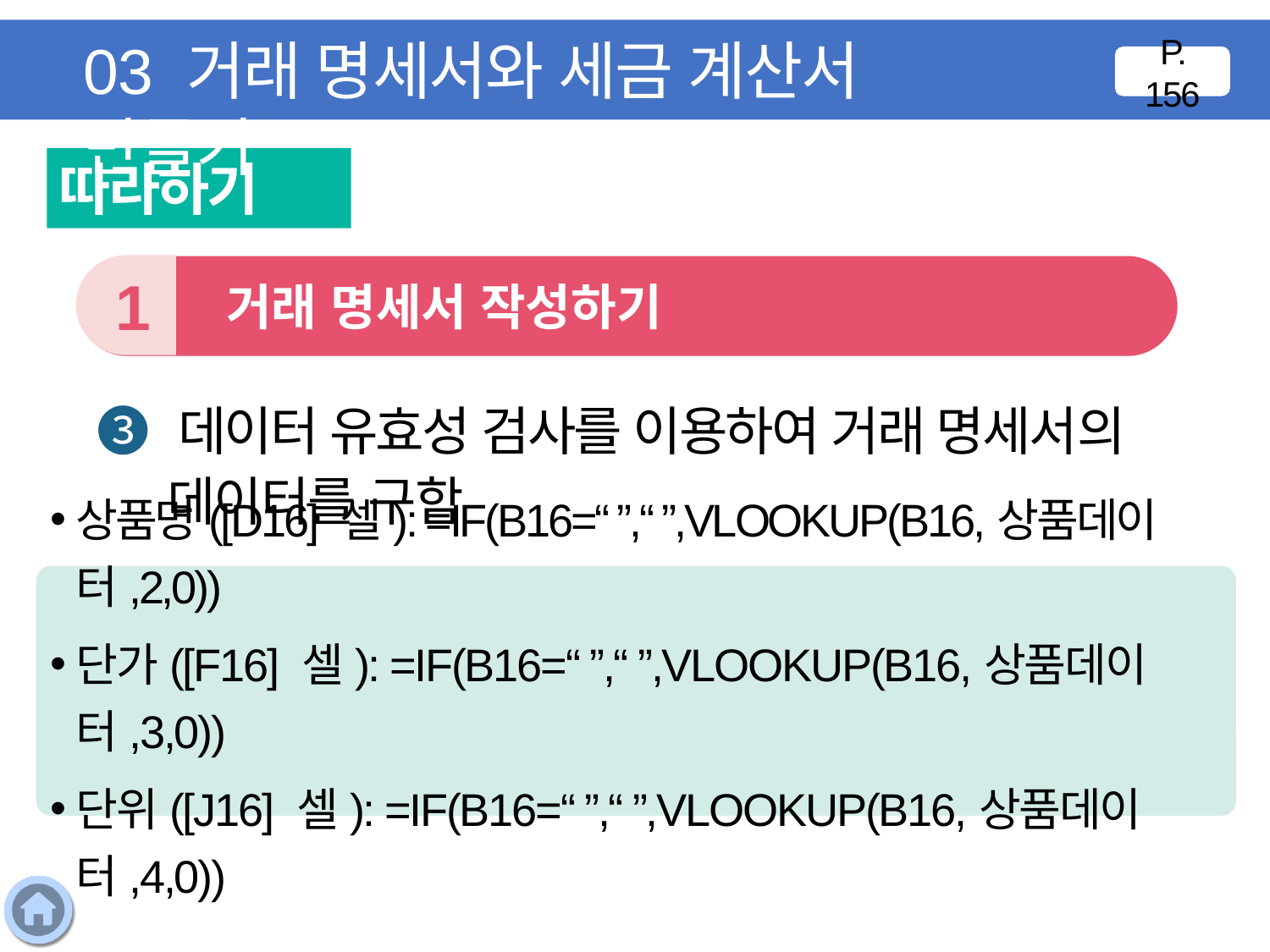

03 거래 명세서와 세금 계산서 만들기
P. 156
따라하기
1
        거래 명세서 작성하기
❸ 데이터 유효성 검사를 이용하여 거래 명세서의 데이터를 구함
상품명([D16] 셀): =IF(B16=“ ”,“ ”,VLOOKUP(B16,상품데이터,2,0))
단가([F16] 셀): =IF(B16=“ ”,“ ”,VLOOKUP(B16,상품데이터,3,0))
단위([J16] 셀): =IF(B16=“ ”,“ ”,VLOOKUP(B16,상품데이터,4,0))